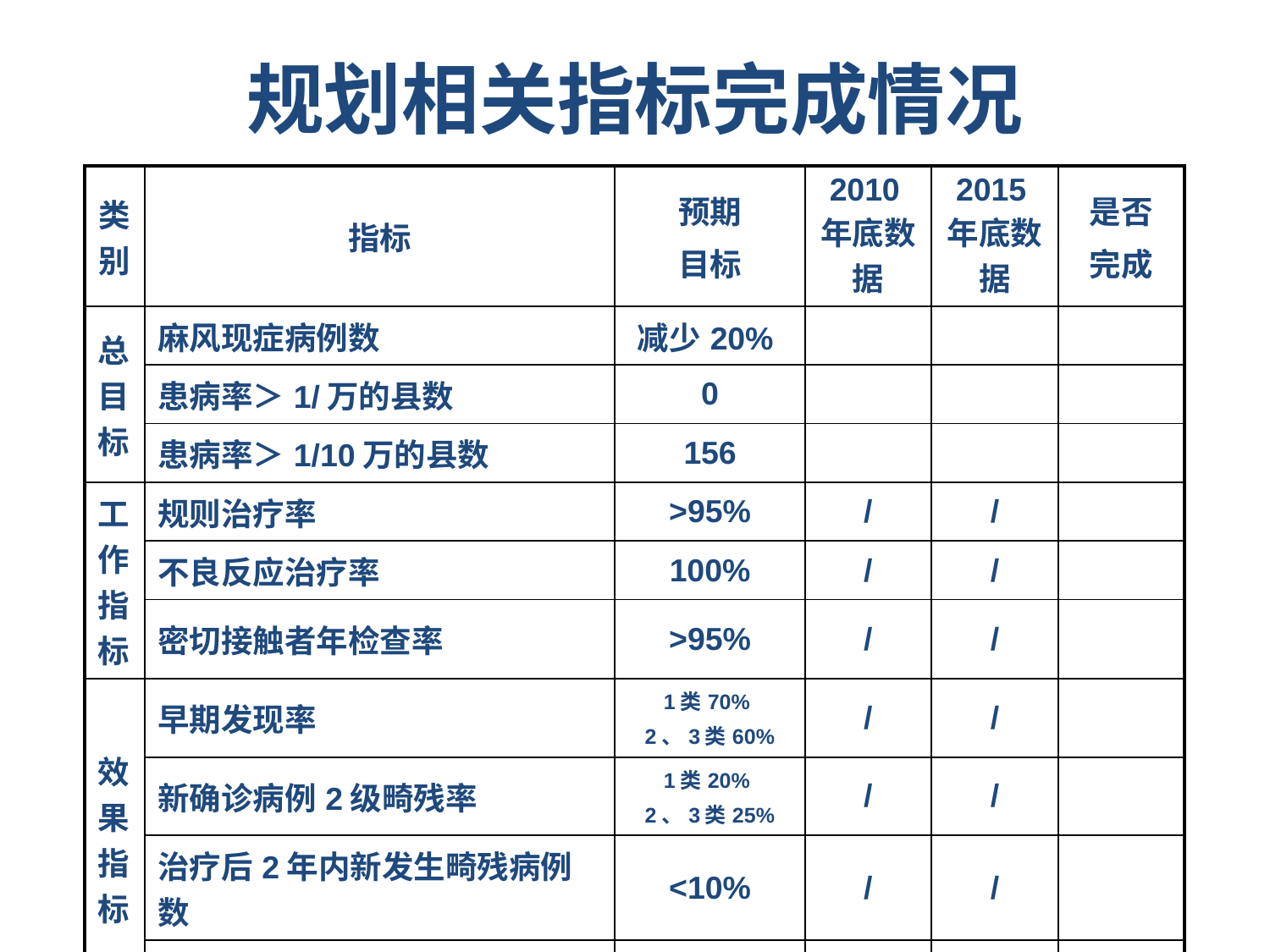

# 规划相关指标完成情况
| 类别 | 指标 | 预期 目标 | 2010年底数据 | 2015年底数据 | 是否 完成 |
| --- | --- | --- | --- | --- | --- |
| 总目标 | 麻风现症病例数 | 减少20% |  |  |  |
|  | 患病率＞1/万的县数 | 0 |  |  |  |
|  | 患病率＞1/10万的县数 | 156 |  |  |  |
| 工作指标 | 规则治疗率 | >95% | / | / |  |
|  | 不良反应治疗率 | 100% | / | / |  |
|  | 密切接触者年检查率 | >95% | / | / |  |
| 效果指标 | 早期发现率 | 1类70% 2、3类60% | / | / |  |
|  | 新确诊病例2级畸残率 | 1类20% 2、3类25% | / | / |  |
|  | 治疗后2年内新发生畸残病例数 | <10% | / | / |  |
|  | 公众麻风病知识知晓率 | 80% | / | / |  |